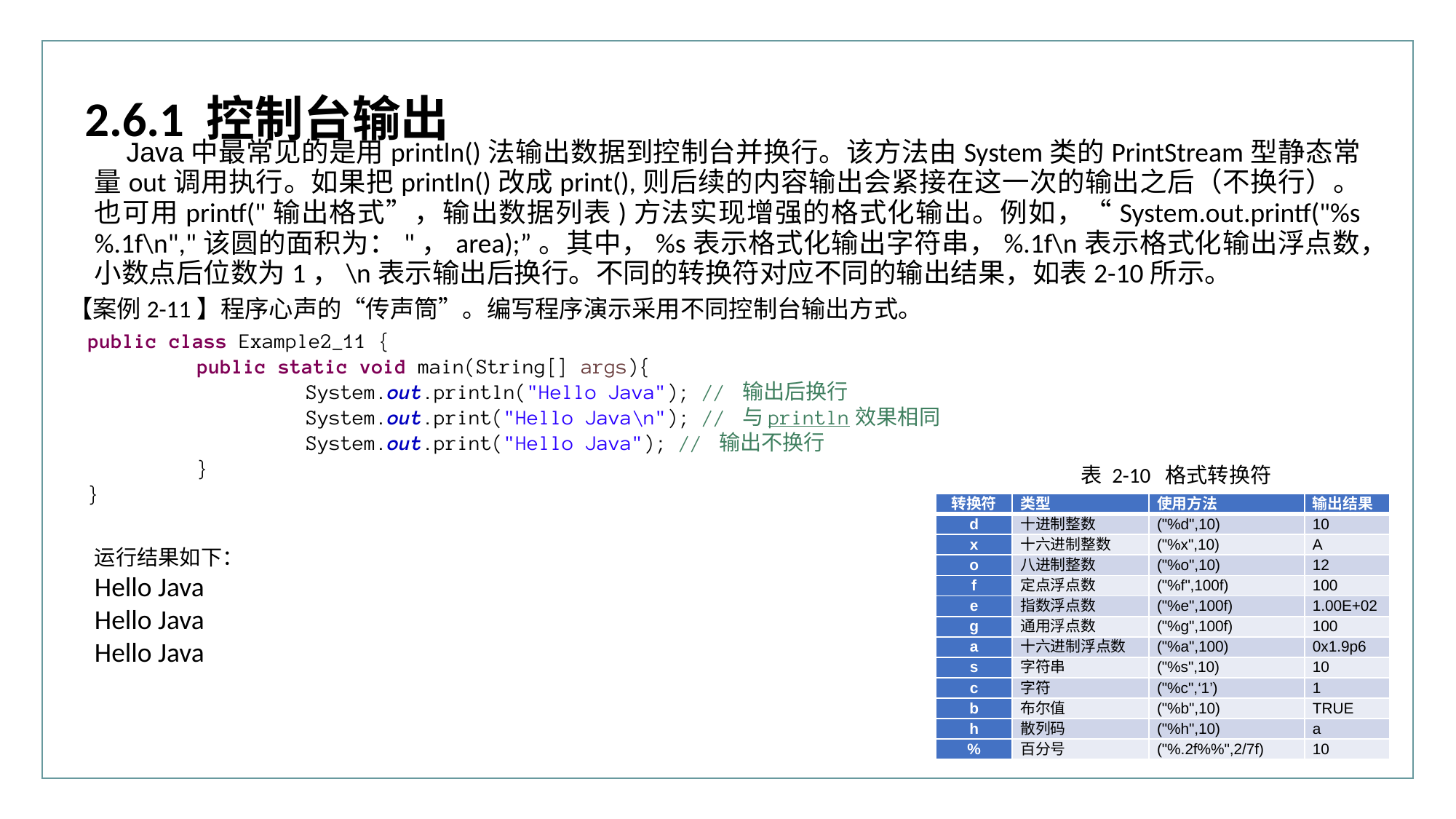

2.6.1 控制台输出

Java中最常见的是用println()法输出数据到控制台并换行。该方法由System类的PrintStream型静态常量out调用执行。如果把println()改成print(),则后续的内容输出会紧接在这一次的输出之后（不换行）。也可用printf("输出格式”，输出数据列表)方法实现增强的格式化输出。例如，“System.out.printf("%s%.1f\n","该圆的面积为："，area);”。其中，%s表示格式化输出字符串，%.1f\n表示格式化输出浮点数，小数点后位数为1，\n表示输出后换行。不同的转换符对应不同的输出结果，如表2-10所示。
【案例2-11】程序心声的“传声筒”。编写程序演示采用不同控制台输出方式。
public class Example2_11 {
	public static void main(String[] args){
		System.out.println("Hello Java"); // 输出后换行
		System.out.print("Hello Java\n"); // 与println效果相同
		System.out.print("Hello Java"); // 输出不换行
	}
}
表 2-10  格式转换符
| 转换符 | 类型 | 使用方法 | 输出结果 |
| --- | --- | --- | --- |
| d | 十进制整数 | ("%d",10) | 10 |
| x | 十六进制整数 | ("%x",10) | A |
| o | 八进制整数 | ("%o",10) | 12 |
| f | 定点浮点数 | ("%f",100f) | 100 |
| e | 指数浮点数 | ("%e",100f) | 1.00E+02 |
| g | 通用浮点数 | ("%g",100f) | 100 |
| a | 十六进制浮点数 | ("%a",100) | 0x1.9p6 |
| s | 字符串 | ("%s",10) | 10 |
| c | 字符 | ("%c",‘1’) | 1 |
| b | 布尔值 | ("%b",10) | TRUE |
| h | 散列码 | ("%h",10) | a |
| % | 百分号 | ("%.2f%%",2/7f) | 10 |
运行结果如下：
Hello Java
Hello Java
Hello Java